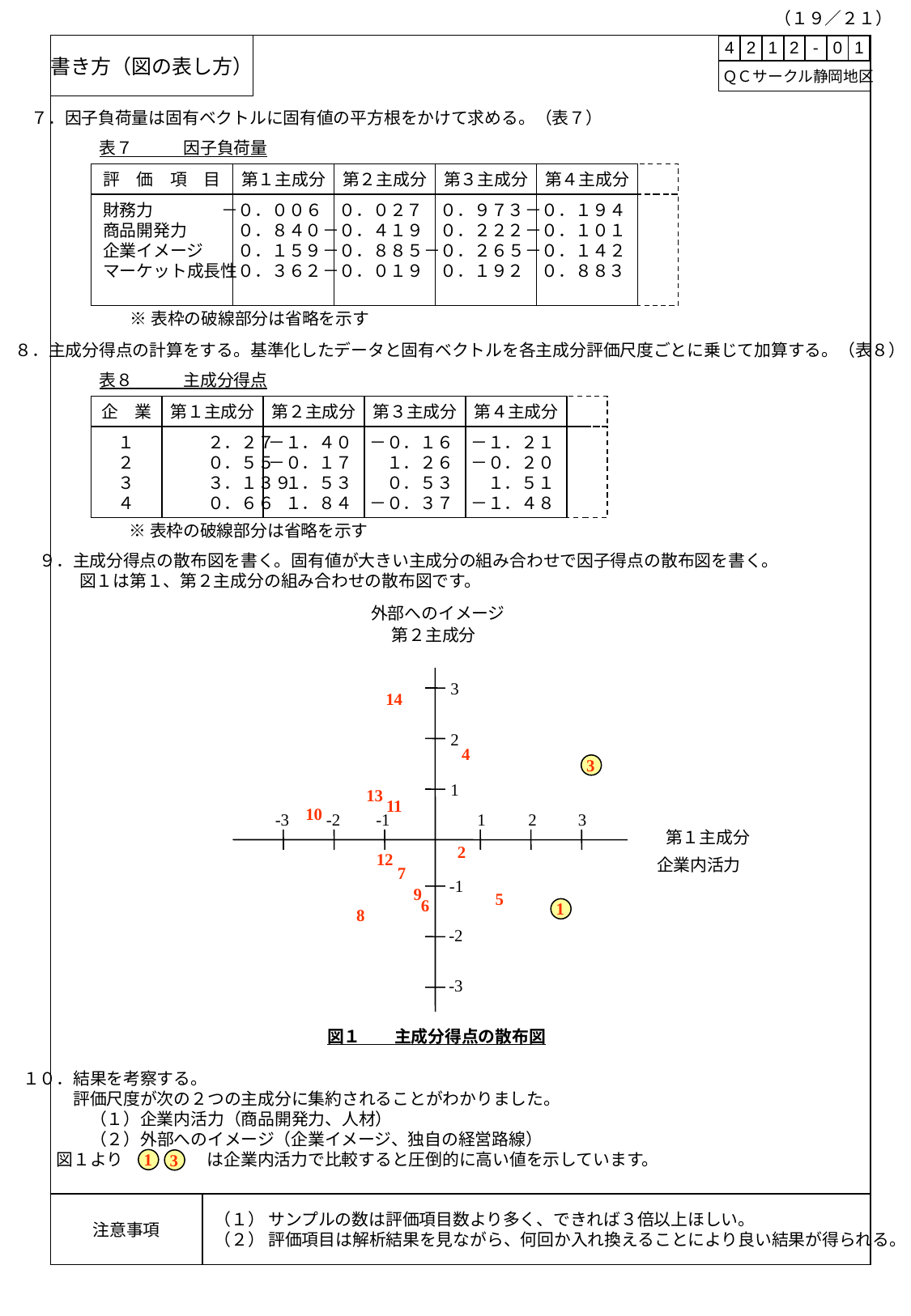

（１９／２１）

書き方（図の表し方）
| 4 | 2 | 1 | 2 | - | 0 | 1 |
| --- | --- | --- | --- | --- | --- | --- |
 ＱＣサークル静岡地区
７．因子負荷量は固有ベクトルに固有値の平方根をかけて求める。（表７）
表７　　　因子負荷量
評　価　項　目
第１主成分
第２主成分
第３主成分
第４主成分

財務力
商品開発力
企業イメージ
マーケット成長性

－０．００６
０．８４０
０．１５９
０．３６２

０．０２７
－０．４１９
－０．８８５
－０．０１９

０．９７３
０．２２２
－０．２６５
０．１９２

－０．１９４
－０．１０１
－０．１４２
０．８８３

※表枠の破線部分は省略を示す
８．主成分得点の計算をする。基準化したデータと固有ベクトルを各主成分評価尺度ごとに乗じて加算する。（表８）
表８　　　主成分得点
企　業
第１主成分
第２主成分
第３主成分
第４主成分

１
２
３
４
　　２．２７
　　０．５５
　　３．１３９
　　０．６６
－１．４０
－０．１７
１．５３
１．８４
－０．１６
１．２６
０．５３
－０．３７
－１．２１
－０．２０
１．５１
－１．４８

※表枠の破線部分は省略を示す
９．主成分得点の散布図を書く。固有値が大きい主成分の組み合わせで因子得点の散布図を書く。
図１は第１、第２主成分の組み合わせの散布図です。
外部へのイメージ
第２主成分

3
14

2
4

3

1
13
11

10
-3
-2
-1
1
2
3
第１主成分

2

12
企業内活力
7
-1
9
5

6
1
8

-2

-3

図１　　主成分得点の散布図
１０．結果を考察する。
　　　評価尺度が次の２つの主成分に集約されることがわかりました。
　　　　（１）企業内活力（商品開発力、人材）
　　　　（２）外部へのイメージ（企業イメージ、独自の経営路線）
　　図１より　　　　　は企業内活力で比較すると圧倒的に高い値を示しています。
1
3

注意事項
（１） サンプルの数は評価項目数より多く、できれば３倍以上ほしい。
（２） 評価項目は解析結果を見ながら、何回か入れ換えることにより良い結果が得られる。